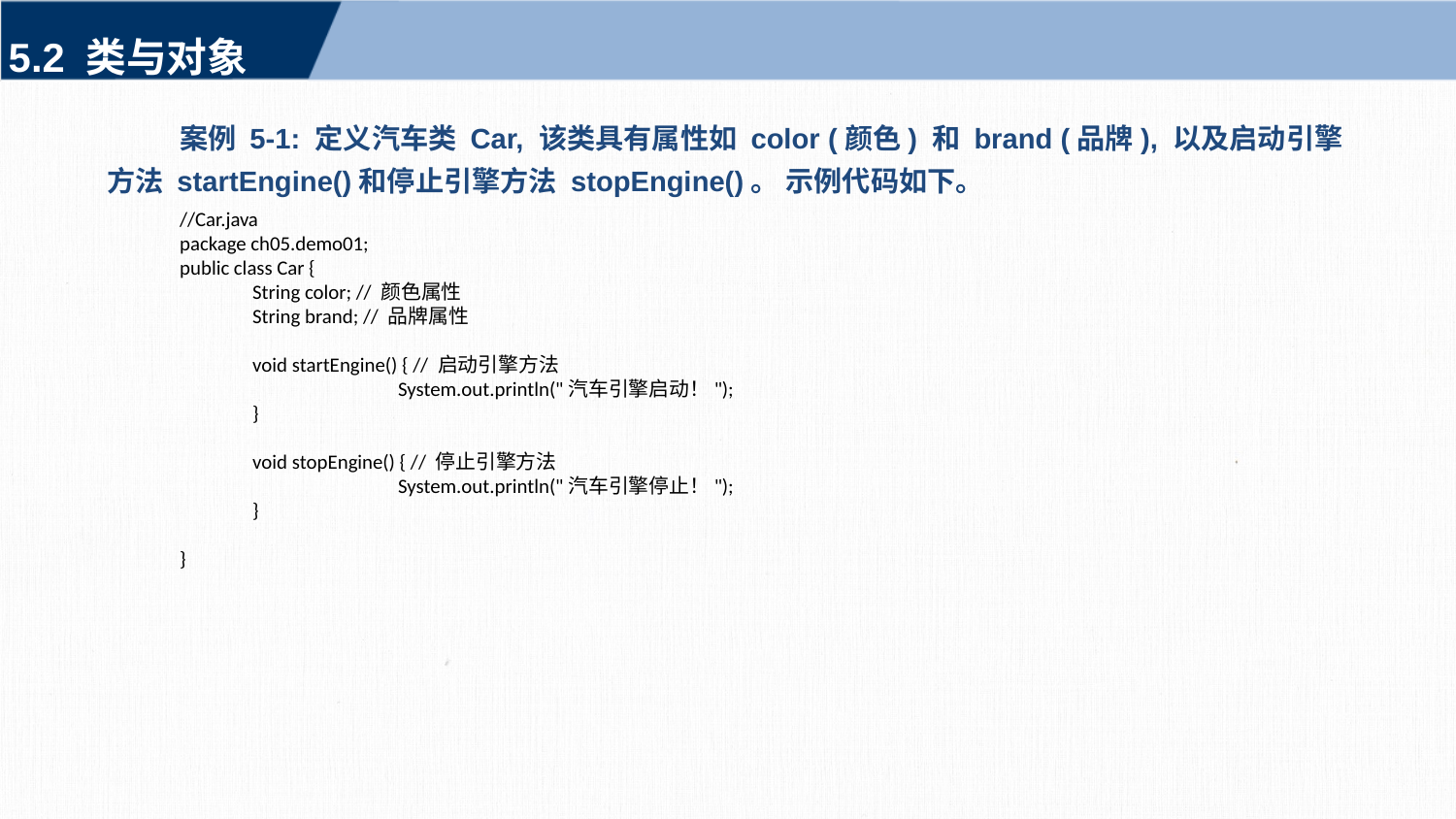

5.2 类与对象

案例 5-1: 定义汽车类 Car, 该类具有属性如 color (颜色) 和 brand (品牌), 以及启动引擎方法 startEngine()和停止引擎方法 stopEngine()。 示例代码如下。
//Car.java
package ch05.demo01;
public class Car {
	String color; // 颜色属性
	String brand; // 品牌属性

	void startEngine() { // 启动引擎方法
		System.out.println("汽车引擎启动！");
	}

	void stopEngine() { // 停止引擎方法
		System.out.println("汽车引擎停止！");
	}

}